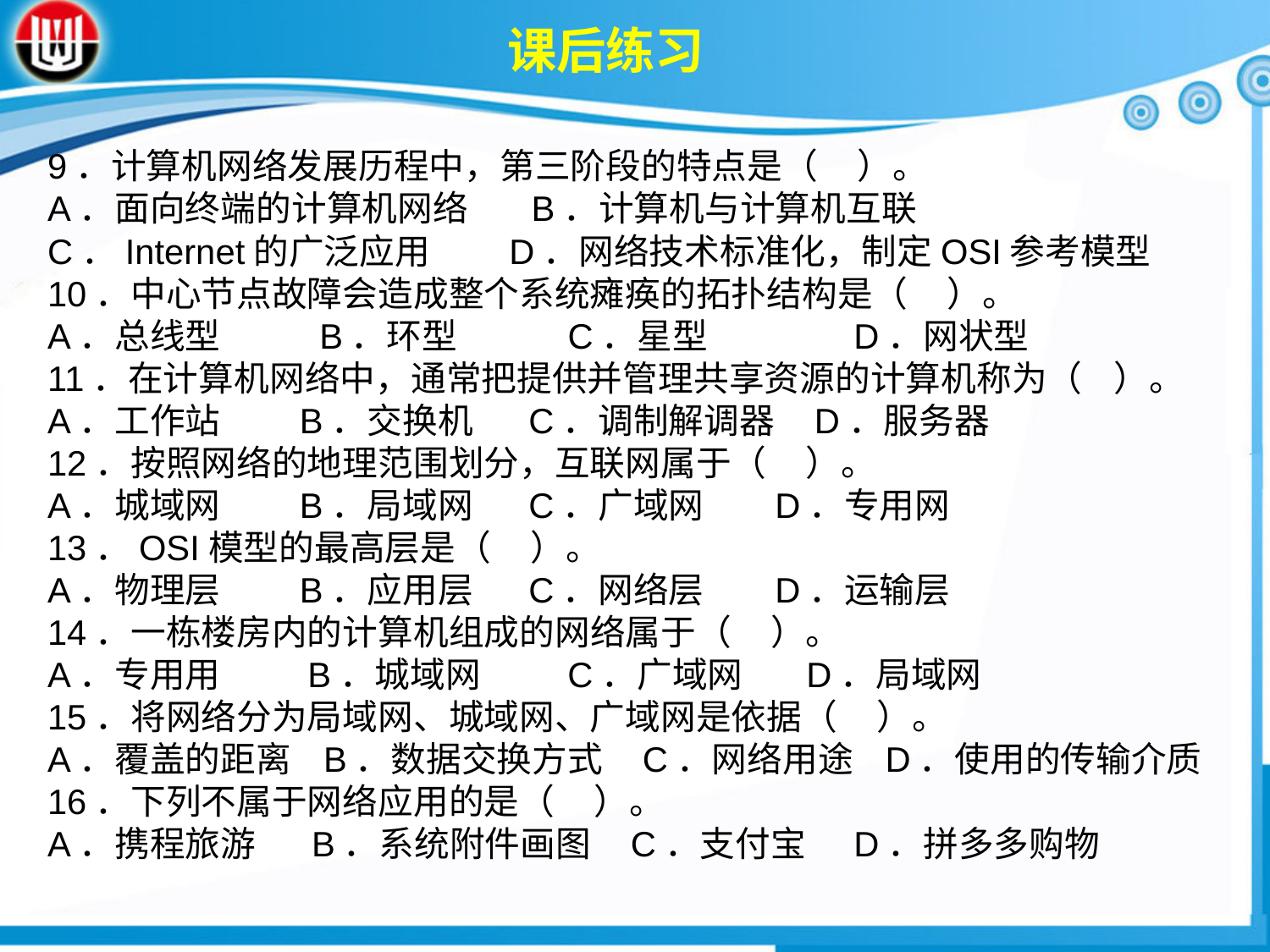

课后练习
9．计算机网络发展历程中，第三阶段的特点是（     ）。
A．面向终端的计算机网络       B．计算机与计算机互联
C．Internet的广泛应用         D．网络技术标准化，制定OSI参考模型
10．中心节点故障会造成整个系统瘫痪的拓扑结构是（     ）。
A．总线型　       B．环型　    　C．星型　　    　D．网状型
11．在计算机网络中，通常把提供并管理共享资源的计算机称为（    ）。
A．工作站         B．交换机      C．调制解调器    D．服务器
12．按照网络的地理范围划分，互联网属于（     ）。
A．城域网         B．局域网      C．广域网        D．专用网
13．OSI模型的最高层是（     ）。
A．物理层         B．应用层      C．网络层        D．运输层
14．一栋楼房内的计算机组成的网络属于（     ）。A．专用用          B．城域网          C．广域网       D．局域网15．将网络分为局域网、城域网、广域网是依据（     ）。A．覆盖的距离   B．数据交换方式    C．网络用途   D．使用的传输介质
16．下列不属于网络应用的是（     ）。A．携程旅游      B．系统附件画图    C．支付宝     D．拼多多购物